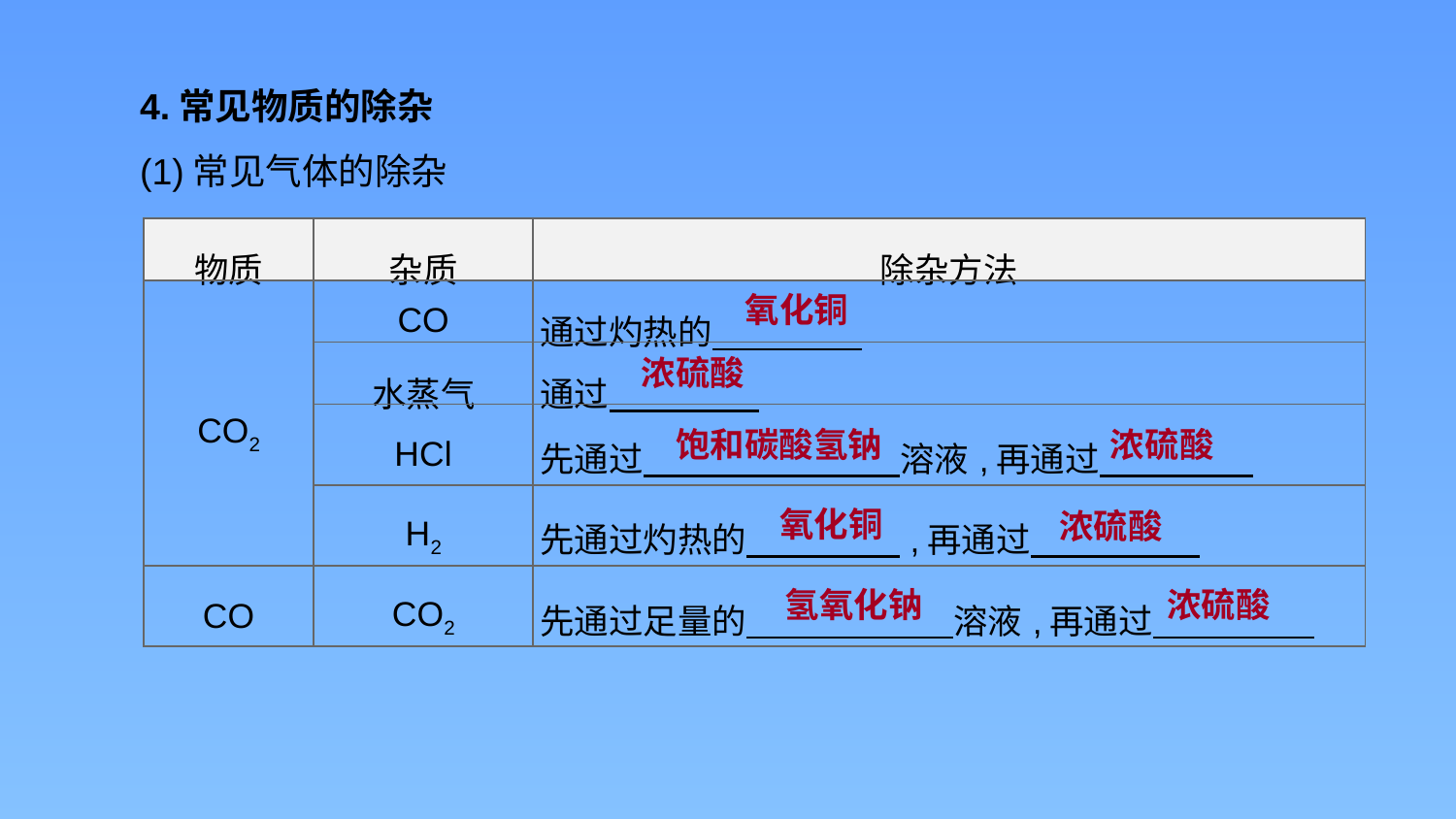

4.常见物质的除杂
(1)常见气体的除杂
| 物质 | 杂质 | 除杂方法 |
| --- | --- | --- |
| CO2 | CO | 通过灼热的 |
|  | 水蒸气 | 通过 |
|  | HCl | 先通过　 　　　　　　溶液,再通过 |
|  | H2 | 先通过灼热的　　　 　,再通过 |
| CO | CO2 | 先通过足量的　　　　　　溶液,再通过 |
氧化铜
浓硫酸
饱和碳酸氢钠
浓硫酸
氧化铜
浓硫酸
浓硫酸
氢氧化钠